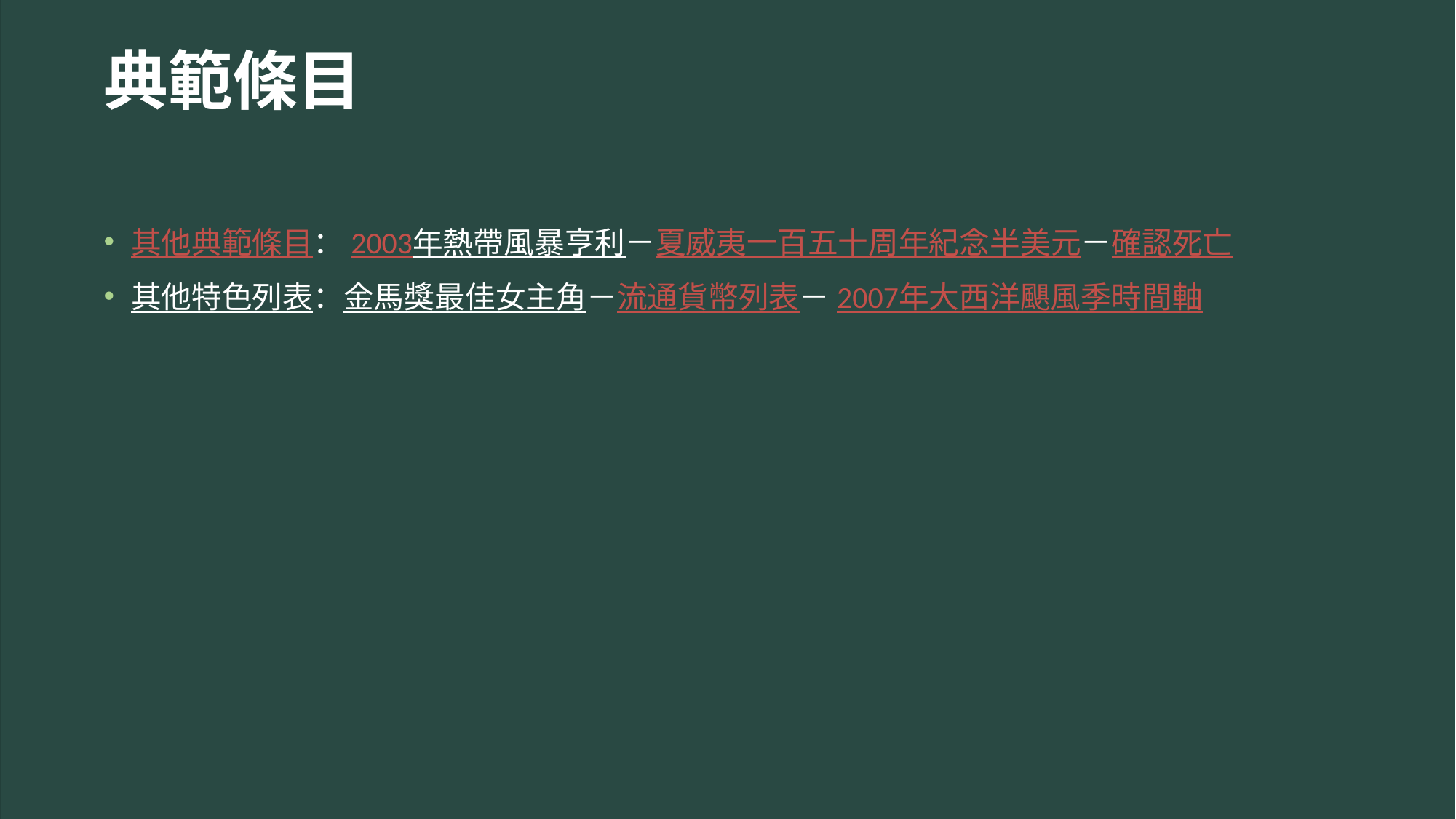

# 典範條目
其他典範條目：2003年熱帶風暴亨利－夏威夷一百五十周年紀念半美元－確認死亡
其他特色列表：金馬獎最佳女主角－流通貨幣列表－2007年大西洋颶風季時間軸